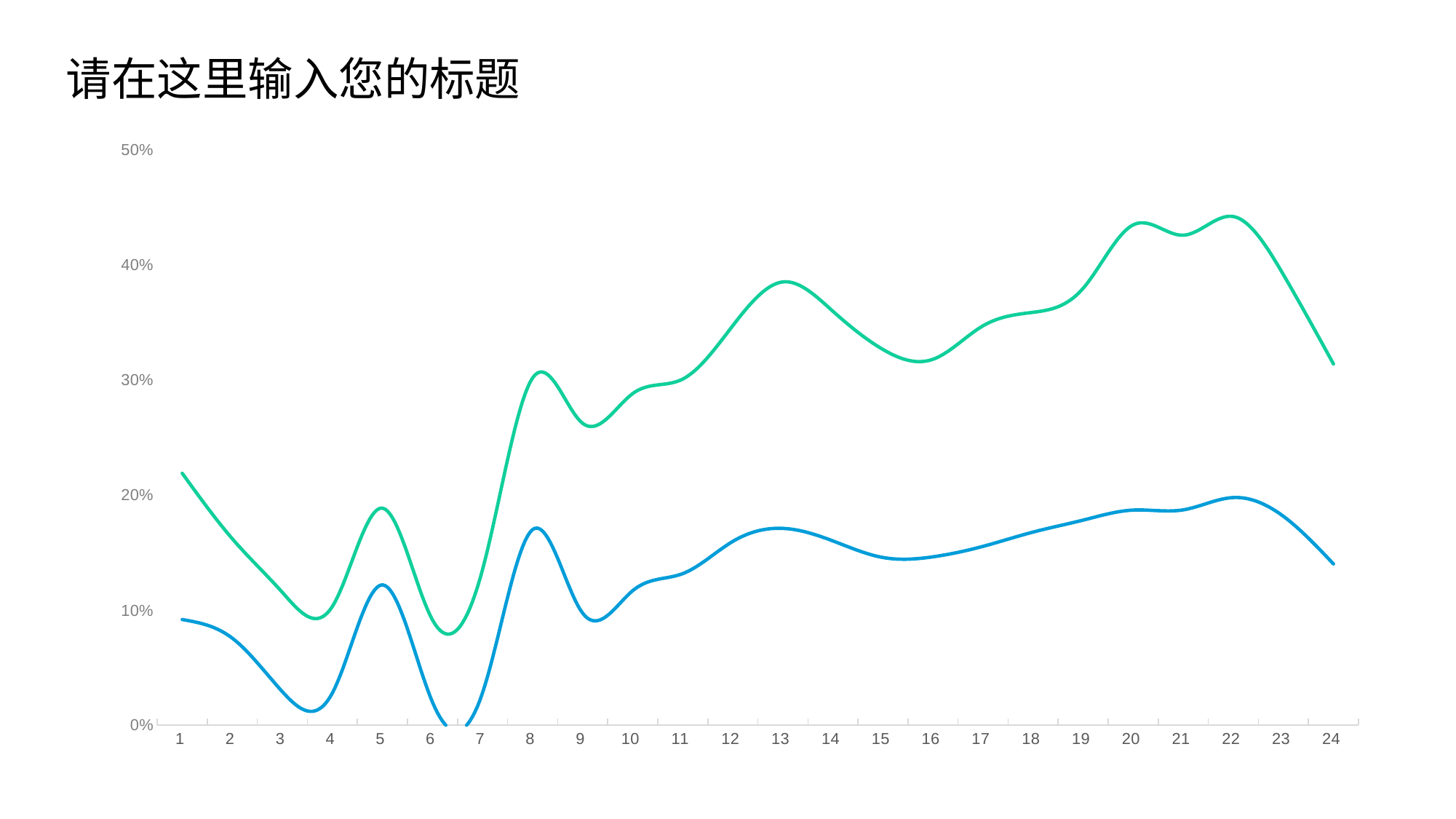

请在这里输入您的标题

### Chart

| Category | 系列 1 | 系列 2 |
|---|---|---|
| 1 | 0.09179999999999999 | 0.1271 |
| 2 | 0.0756 | 0.0864 |
| 3 | 0.0291 | 0.0863 |
| 4 | 0.028 | 0.07519999999999999 |
| 5 | 0.1219 | 0.0667 |
| 6 | 0.0199 | 0.07150000000000001 |
| 7 | 0.0282 | 0.1071 |
| 8 | 0.17 | 0.1318 |
| 9 | 0.0973 | 0.165 |
| 10 | 0.1169 | 0.1713 |
| 11 | 0.1317 | 0.1691 |
| 12 | 0.1597 | 0.1875 |
| 13 | 0.171 | 0.2142 |
| 14 | 0.1601 | 0.1996 |
| 15 | 0.1457 | 0.1808 |
| 16 | 0.1463 | 0.1717 |
| 17 | 0.1554 | 0.1917 |
| 18 | 0.1678 | 0.191 |
| 19 | 0.1782 | 0.2015 |
| 20 | 0.1869 | 0.2479 |
| 21 | 0.1871 | 0.2387 |
| 22 | 0.1978 | 0.2442 |
| 23 | 0.1815 | 0.21 |
| 24 | 0.1401 | 0.1738 |